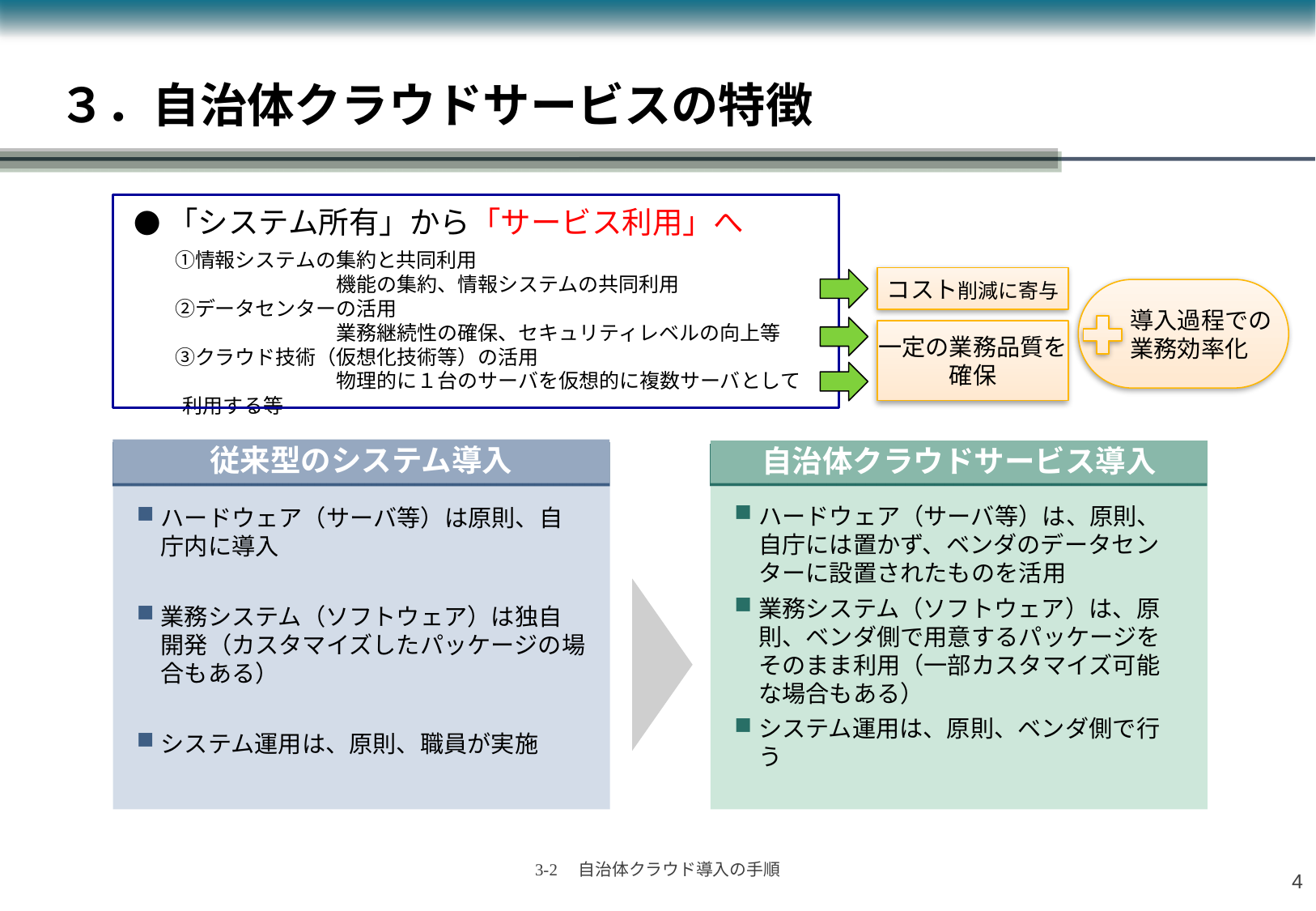

# ３．自治体クラウドサービスの特徴

●「システム所有」から「サービス利用」へ

　　①情報システムの集約と共同利用
　　　　　　　　　　機能の集約、情報システムの共同利用
　　②データセンターの活用
　　　　　　　　　　業務継続性の確保、セキュリティレベルの向上等
　　③クラウド技術（仮想化技術等）の活用
　　　　　　　　　　物理的に１台のサーバを仮想的に複数サーバとして利用する等
コスト削減に寄与

導入過程での
業務効率化

一定の業務品質を
確保

従来型のシステム導入
自治体クラウドサービス導入

ハードウェア（サーバ等）は、原則、自庁には置かず、ベンダのデータセンターに設置されたものを活用
業務システム（ソフトウェア）は、原則、ベンダ側で用意するパッケージをそのまま利用（一部カスタマイズ可能な場合もある）
システム運用は、原則、ベンダ側で行う
ハードウェア（サーバ等）は原則、自庁内に導入

業務システム（ソフトウェア）は独自開発（カスタマイズしたパッケージの場合もある）

システム運用は、原則、職員が実施

4
3-2　自治体クラウド導入の手順